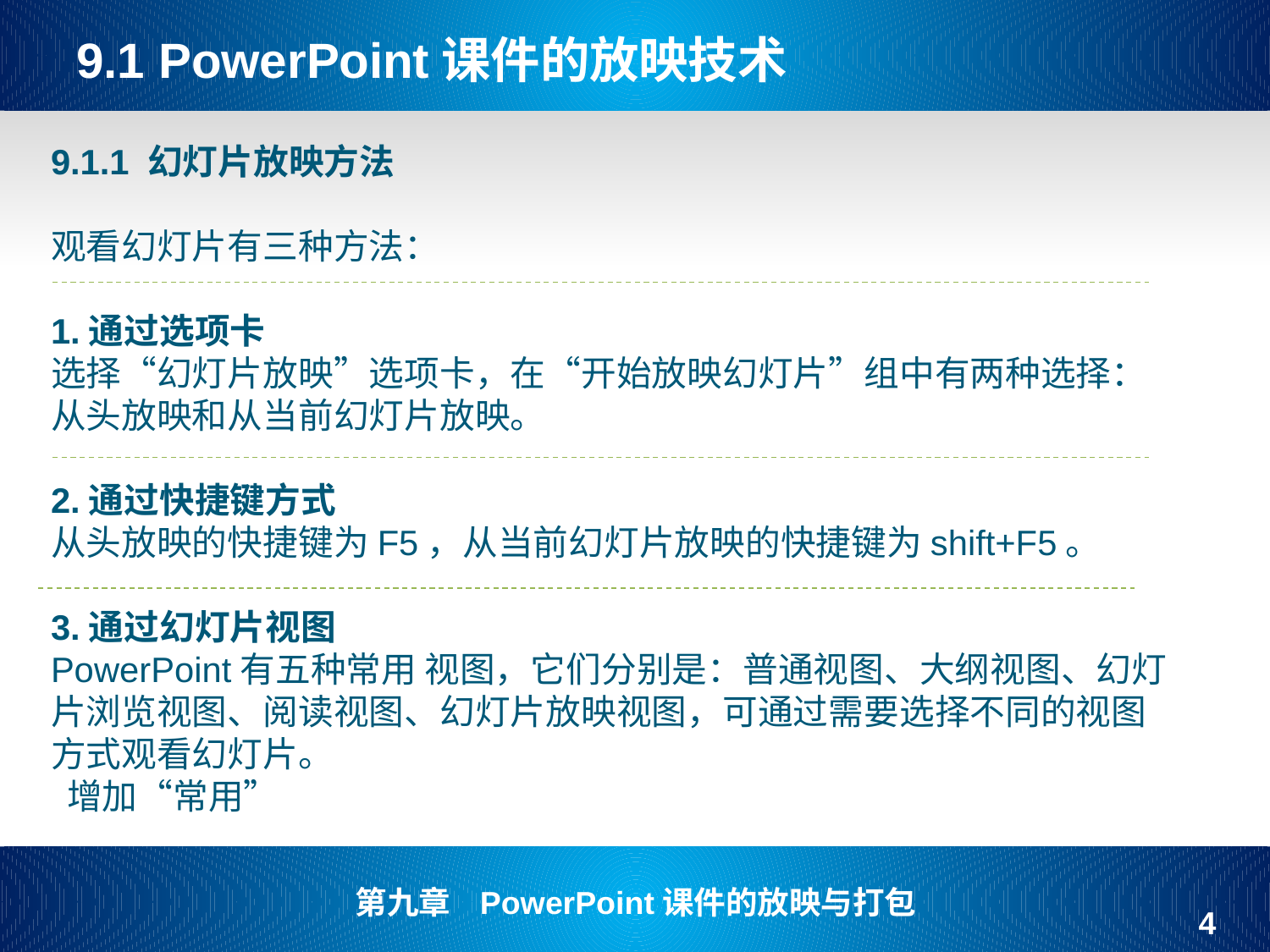

# 9.1 PowerPoint课件的放映技术

9.1.1 幻灯片放映方法

观看幻灯片有三种方法：

1.通过选项卡
选择“幻灯片放映”选项卡，在“开始放映幻灯片”组中有两种选择：从头放映和从当前幻灯片放映。

2.通过快捷键方式
从头放映的快捷键为F5，从当前幻灯片放映的快捷键为shift+F5。

3.通过幻灯片视图
PowerPoint有五种常用 视图，它们分别是：普通视图、大纲视图、幻灯片浏览视图、阅读视图、幻灯片放映视图，可通过需要选择不同的视图方式观看幻灯片。
 增加“常用”

4